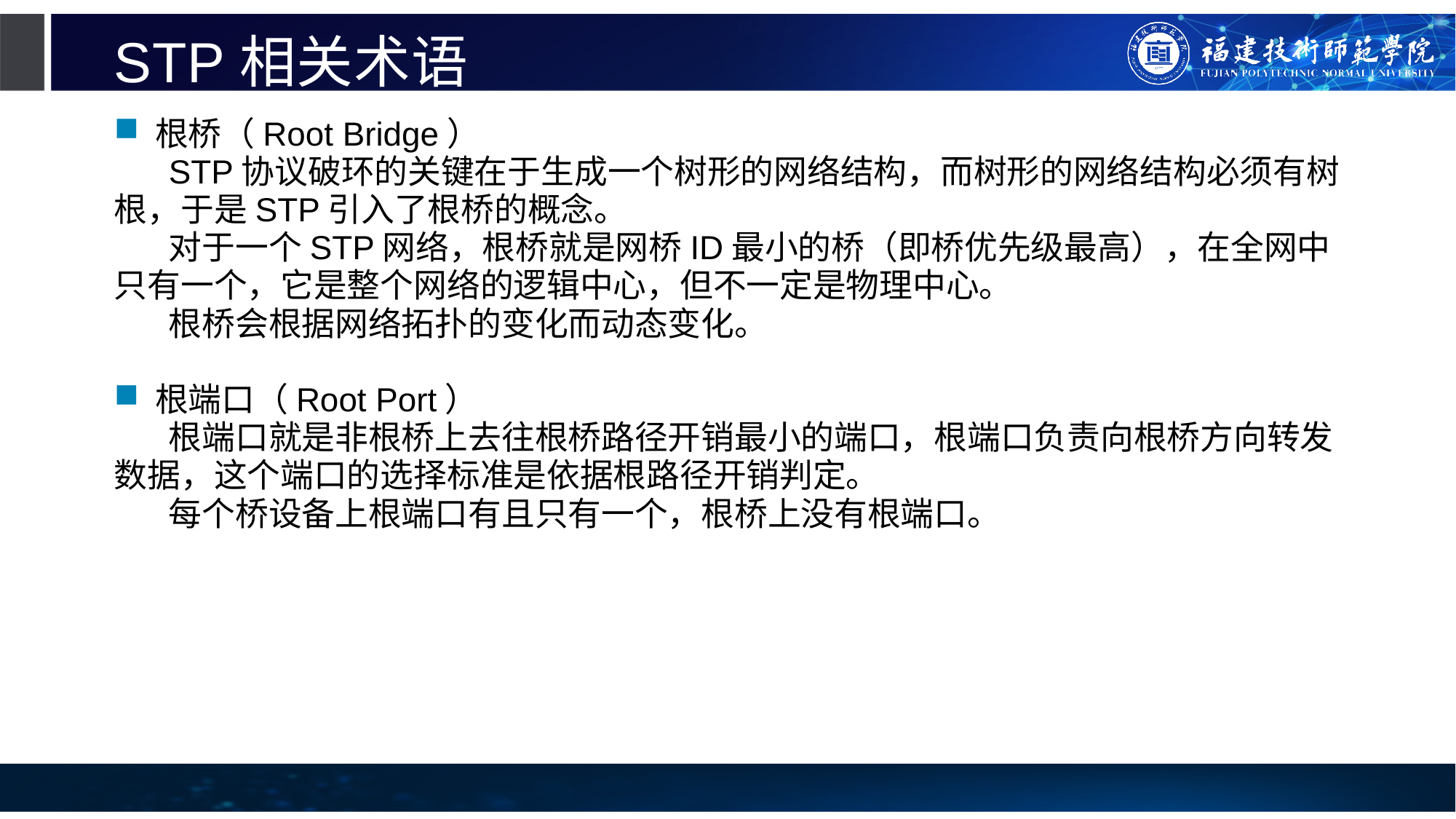

# STP相关术语
根桥（Root Bridge）
STP协议破环的关键在于生成一个树形的网络结构，而树形的网络结构必须有树根，于是STP引入了根桥的概念。
对于一个STP网络，根桥就是网桥ID最小的桥（即桥优先级最高），在全网中只有一个，它是整个网络的逻辑中心，但不一定是物理中心。
根桥会根据网络拓扑的变化而动态变化。

根端口（Root Port）
根端口就是非根桥上去往根桥路径开销最小的端口，根端口负责向根桥方向转发数据，这个端口的选择标准是依据根路径开销判定。
每个桥设备上根端口有且只有一个，根桥上没有根端口。